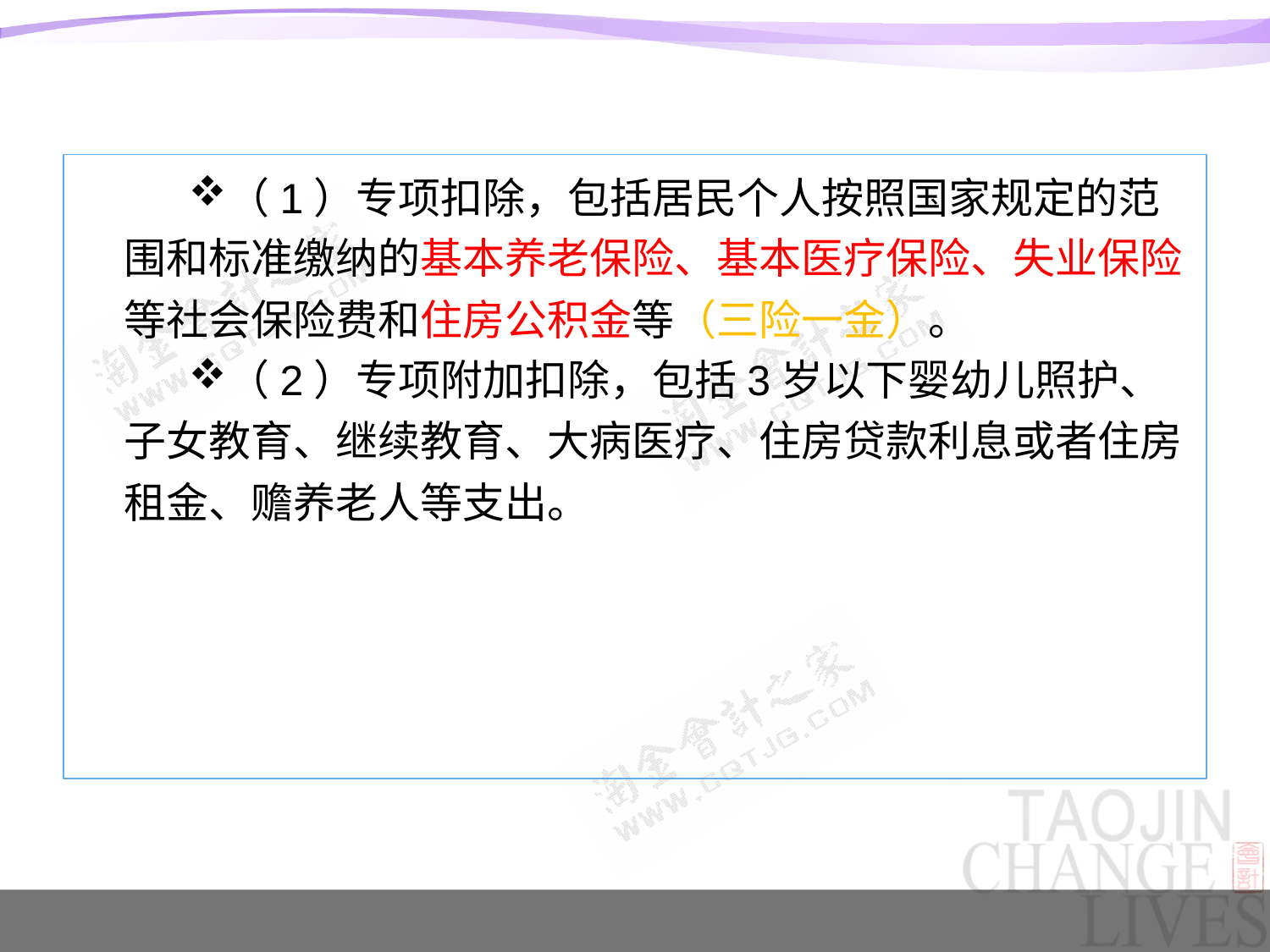

#
（1）专项扣除，包括居民个人按照国家规定的范围和标准缴纳的基本养老保险、基本医疗保险、失业保险等社会保险费和住房公积金等（三险一金）。
（2）专项附加扣除，包括3岁以下婴幼儿照护、子女教育、继续教育、大病医疗、住房贷款利息或者住房租金、赡养老人等支出。